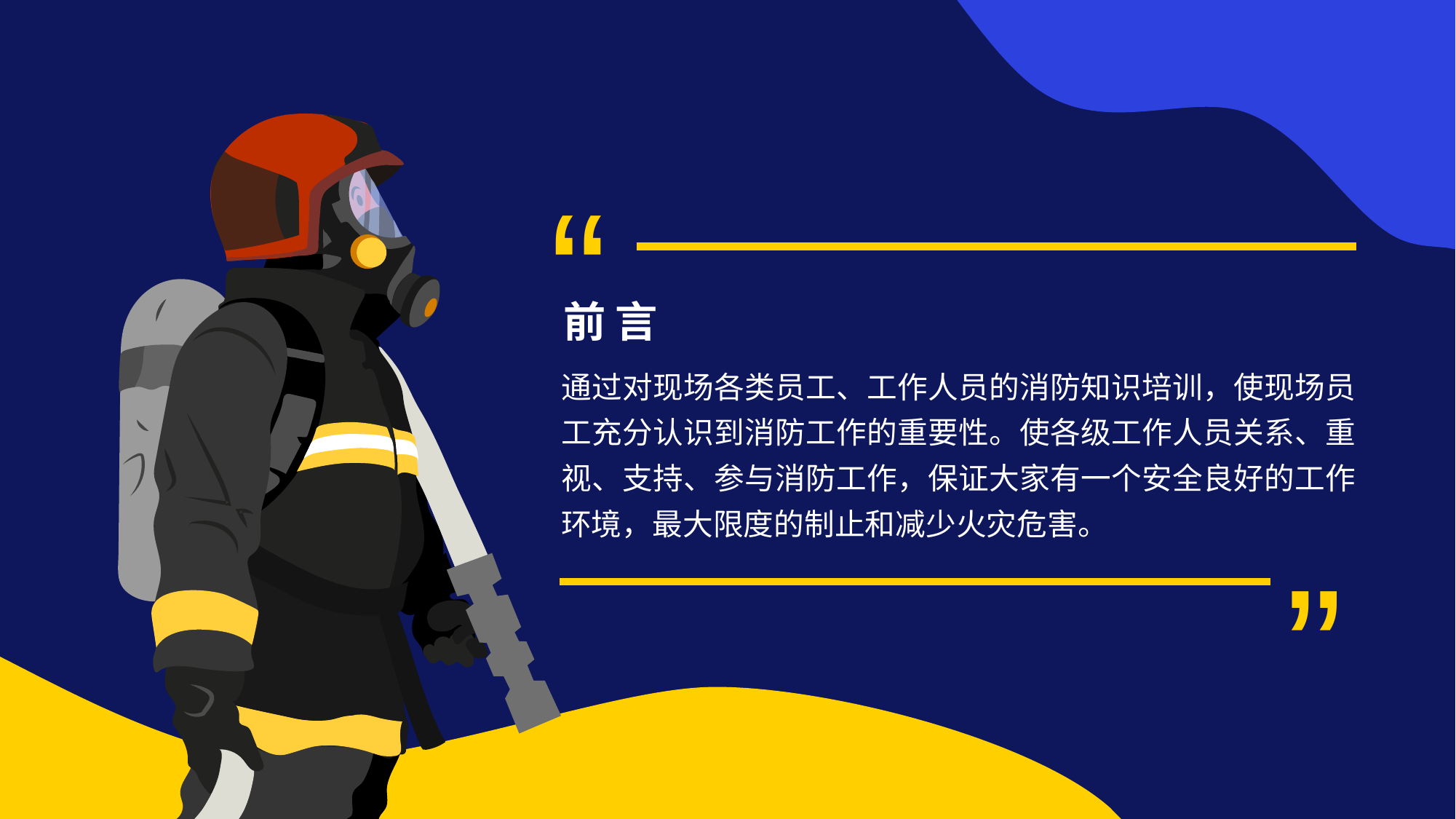

“
”
前 言
通过对现场各类员工、工作人员的消防知识培训，使现场员工充分认识到消防工作的重要性。使各级工作人员关系、重视、支持、参与消防工作，保证大家有一个安全良好的工作环境，最大限度的制止和减少火灾危害。